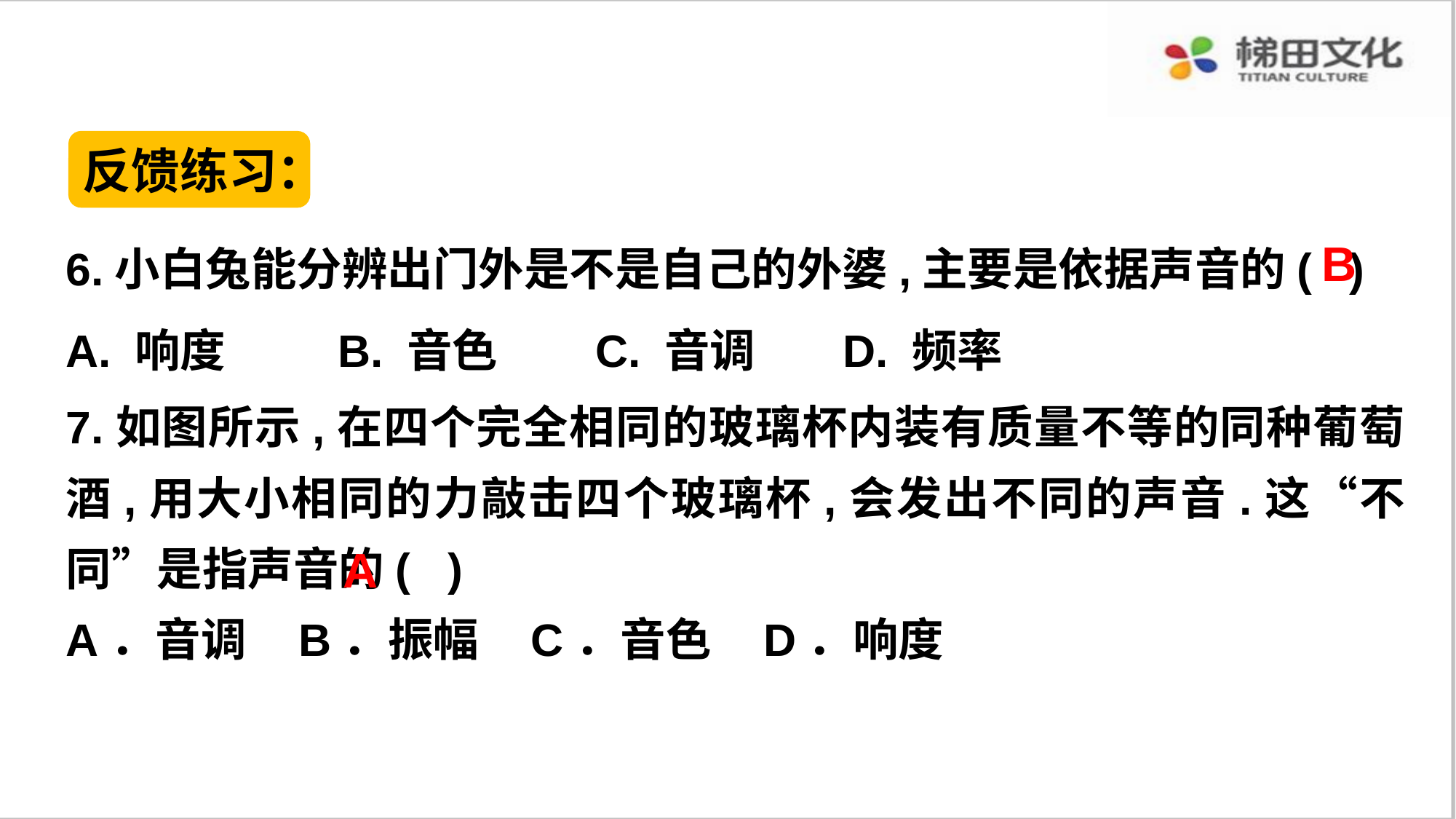

反馈练习：
6.小白兔能分辨出门外是不是自己的外婆,主要是依据声音的(   )
A. 响度　　 B. 音色　    C. 音调　   D. 频率
B
7.如图所示,在四个完全相同的玻璃杯内装有质量不等的同种葡萄酒,用大小相同的力敲击四个玻璃杯,会发出不同的声音.这“不同”是指声音的(   )
A．音调    B．振幅    C．音色    D．响度
A